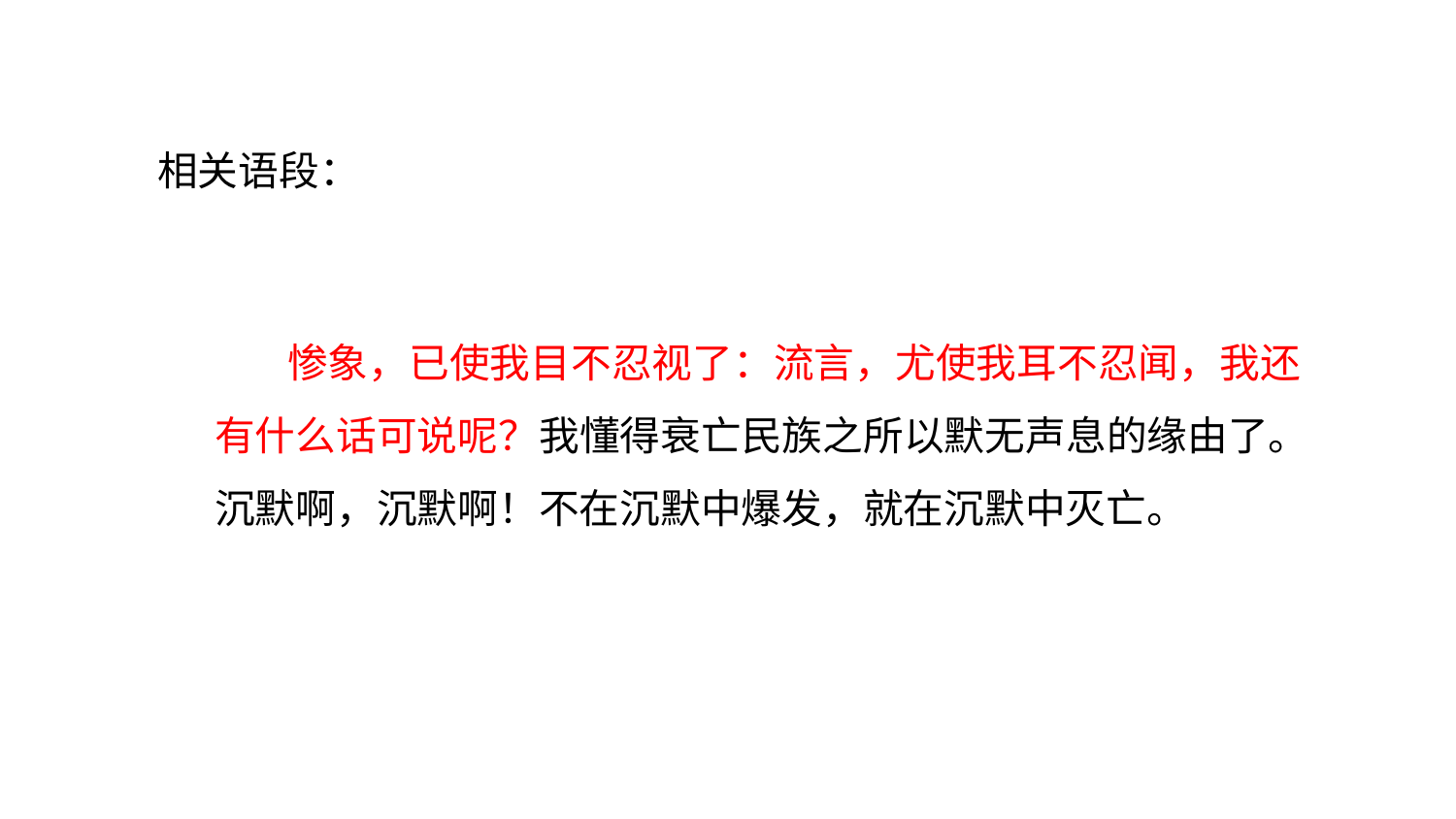

课文研读
相关语段：
惨象，已使我目不忍视了：流言，尤使我耳不忍闻，我还有什么话可说呢？我懂得衰亡民族之所以默无声息的缘由了。沉默啊，沉默啊！不在沉默中爆发，就在沉默中灭亡。